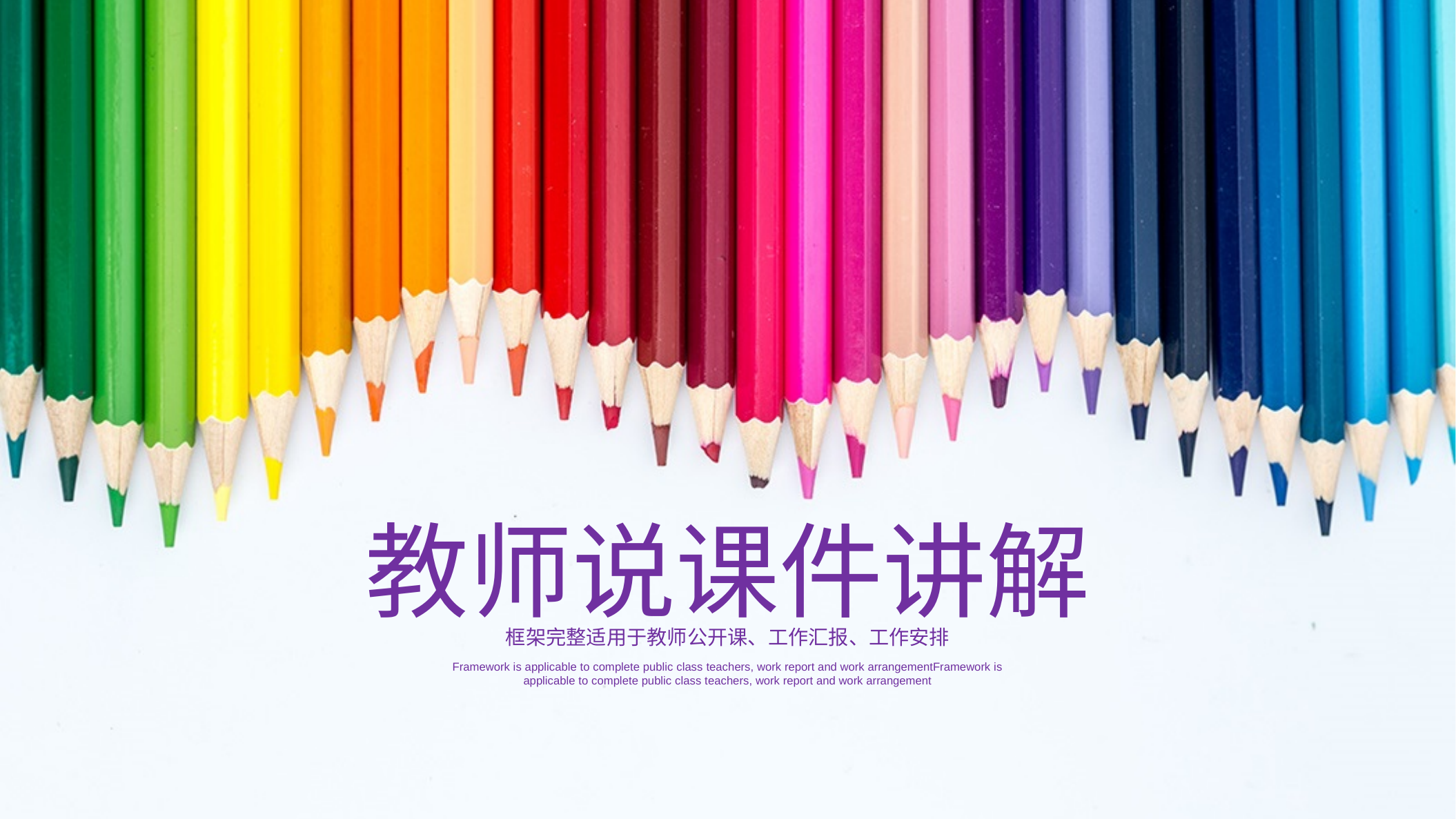

教师说课件讲解
框架完整适用于教师公开课、工作汇报、工作安排
Framework is applicable to complete public class teachers, work report and work arrangementFramework is applicable to complete public class teachers, work report and work arrangement